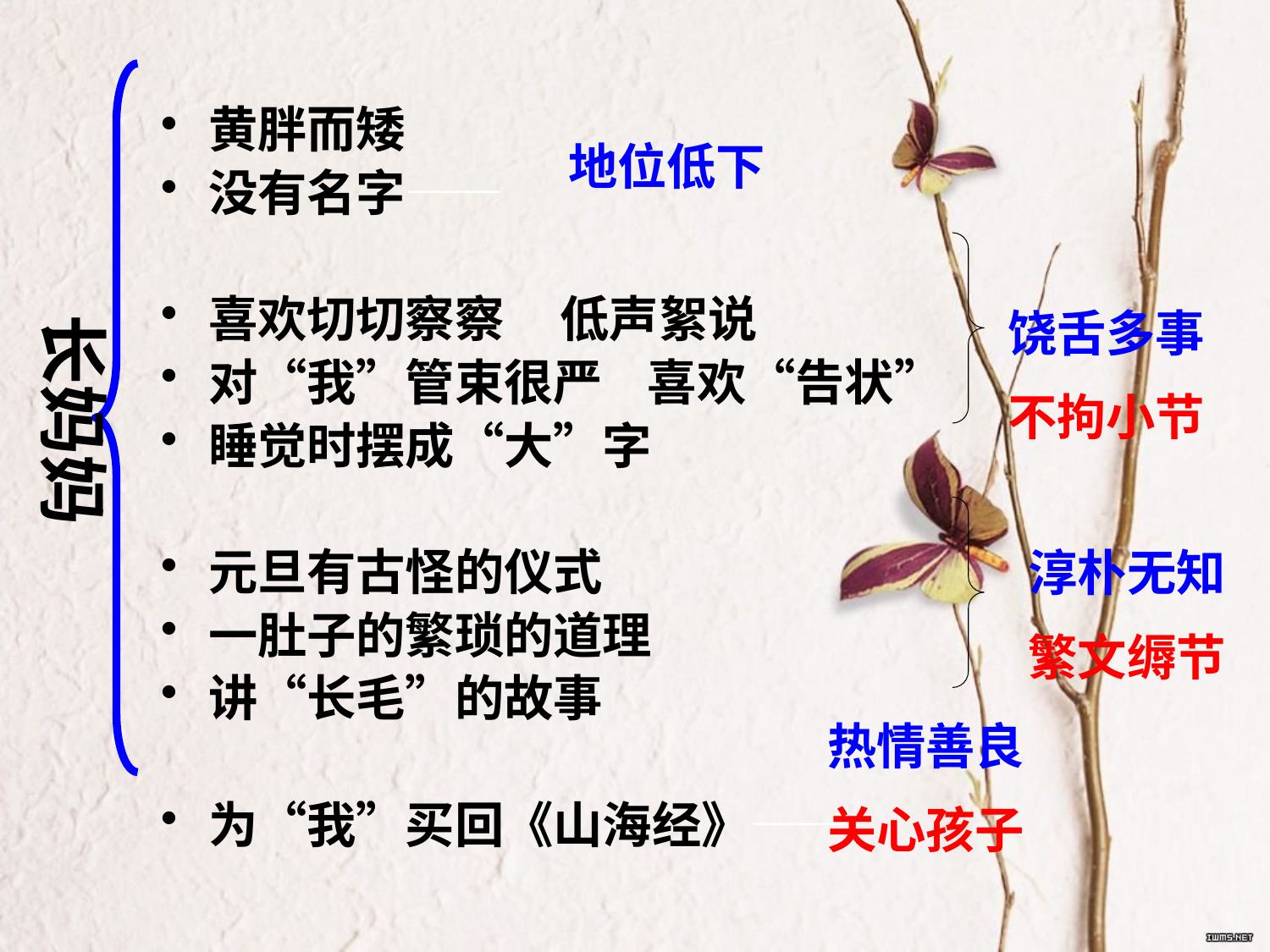

黄胖而矮
没有名字——

喜欢切切察察     低声絮说
对“我”管束很严    喜欢“告状”
睡觉时摆成“大”字

元旦有古怪的仪式
一肚子的繁琐的道理
讲“长毛”的故事

为“我”买回《山海经》——

地位低下

饶舌多事
不拘小节
长妈妈

淳朴无知
繁文缛节
热情善良
关心孩子